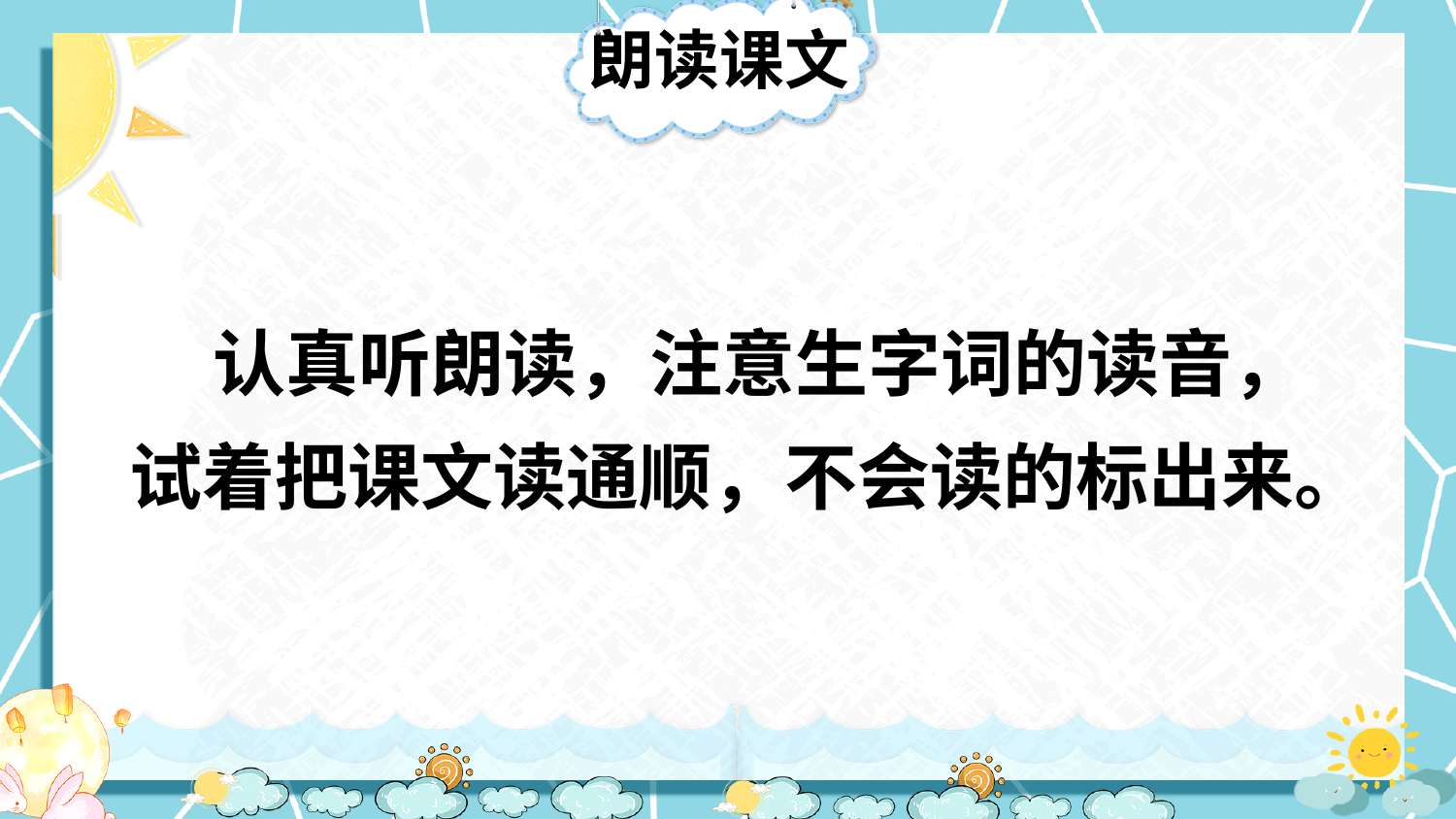

朗读课文
    认真听朗读，注意生字词的读音，试着把课文读通顺，不会读的标出来。